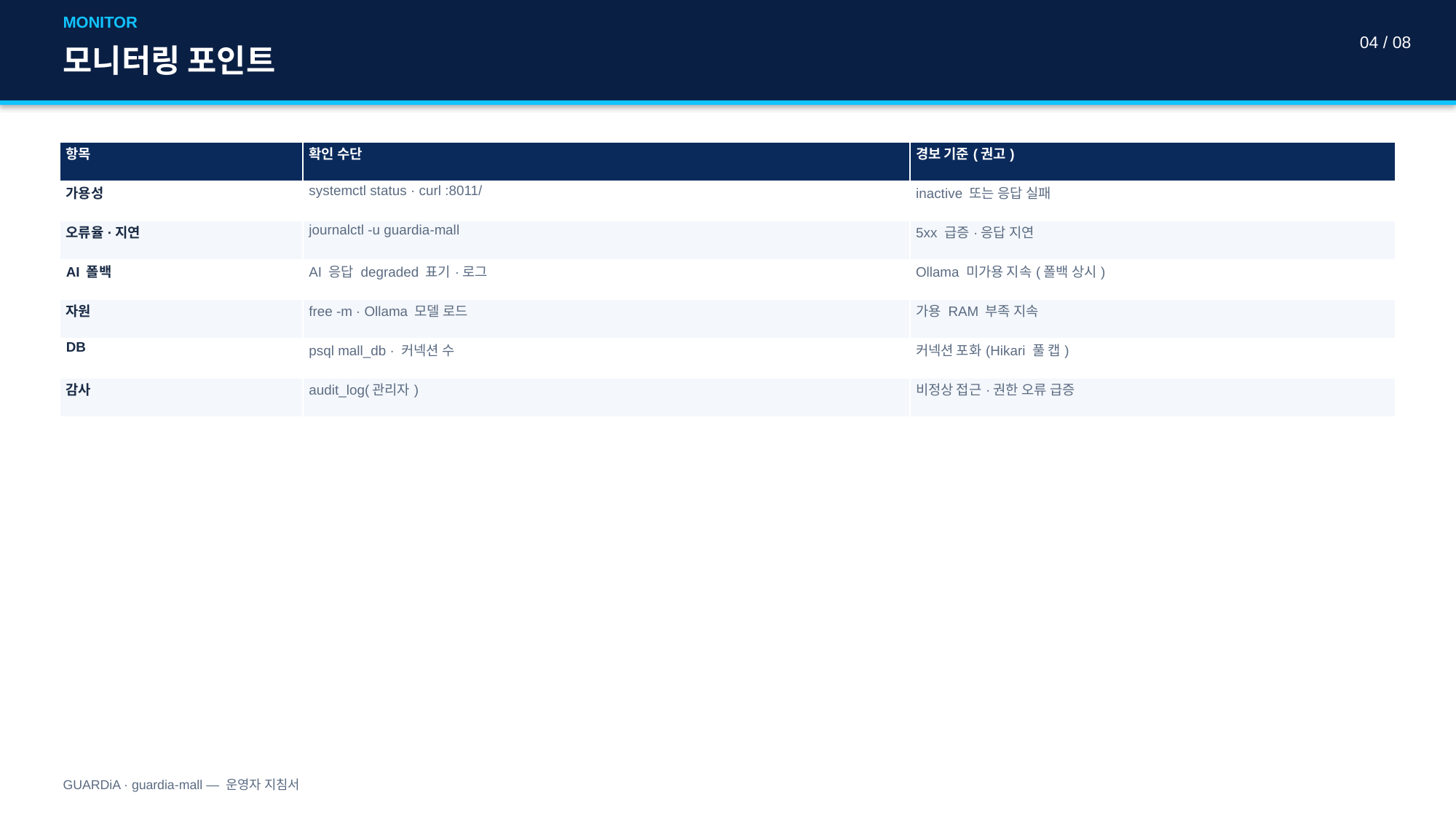

MONITOR
04 / 08
모니터링 포인트

| 항목 | 확인 수단 | 경보 기준(권고) |
| --- | --- | --- |
| 가용성 | systemctl status · curl :8011/ | inactive 또는 응답 실패 |
| 오류율·지연 | journalctl -u guardia-mall | 5xx 급증·응답 지연 |
| AI 폴백 | AI 응답 degraded 표기·로그 | Ollama 미가용 지속(폴백 상시) |
| 자원 | free -m · Ollama 모델 로드 | 가용 RAM 부족 지속 |
| DB | psql mall\_db · 커넥션 수 | 커넥션 포화(Hikari 풀 캡) |
| 감사 | audit\_log(관리자) | 비정상 접근·권한 오류 급증 |
GUARDiA · guardia-mall — 운영자 지침서